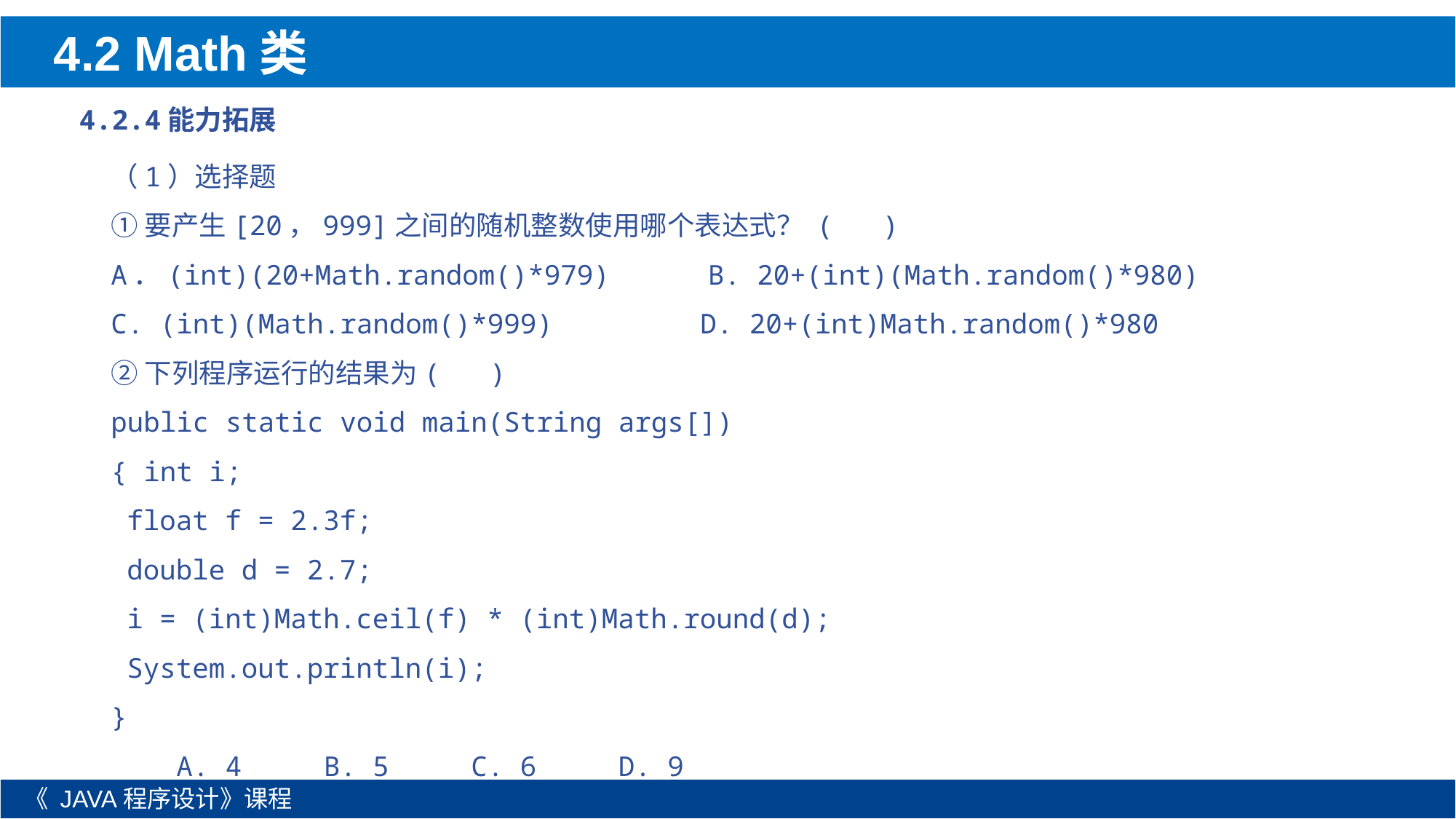

4.2 Math类
4.2.4能力拓展
（1）选择题
①要产生[20，999]之间的随机整数使用哪个表达式？ (   )
A．(int)(20+Math.random()*979)      B. 20+(int)(Math.random()*980)
C. (int)(Math.random()*999)         D. 20+(int)Math.random()*980
②下列程序运行的结果为(   )
public static void main(String args[])
{ int i;
float f = 2.3f;
double d = 2.7;
i = (int)Math.ceil(f) * (int)Math.round(d);
System.out.println(i);
}
    A. 4     B. 5     C. 6     D. 9
《 JAVA程序设计》课程